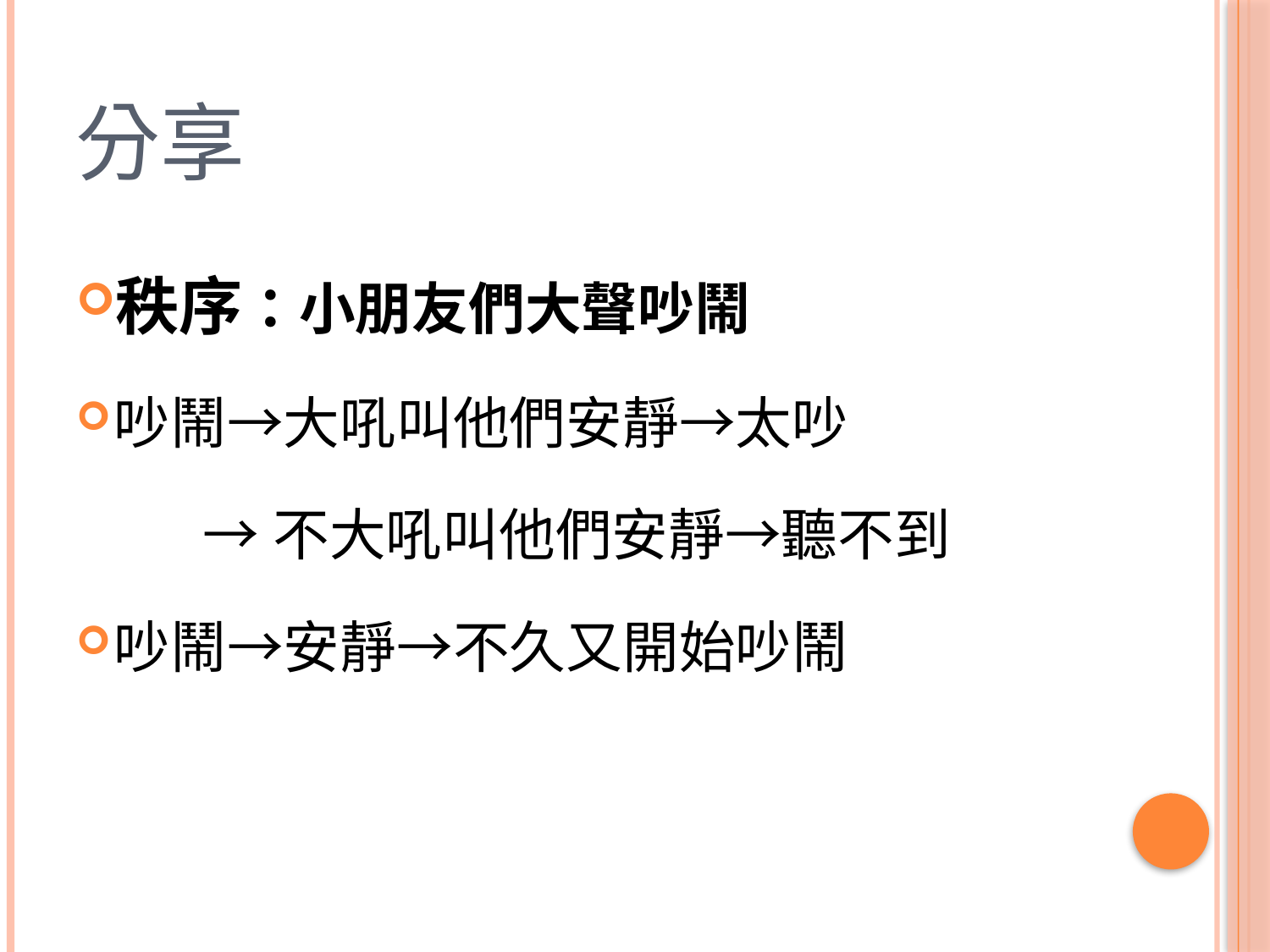

# 分享
秩序：小朋友們大聲吵鬧
吵鬧→大吼叫他們安靜→太吵
          →不大吼叫他們安靜→聽不到
吵鬧→安靜→不久又開始吵鬧